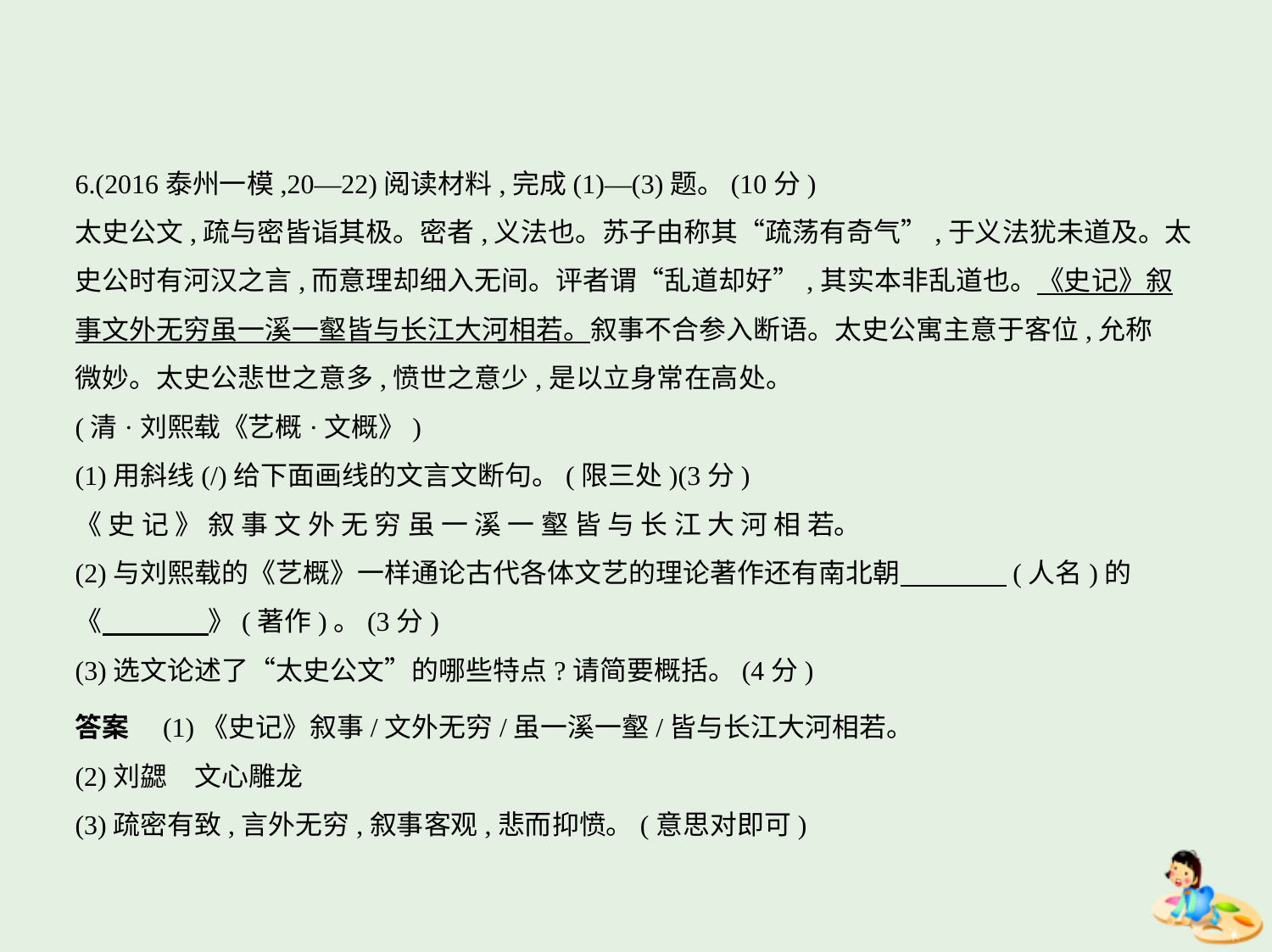

6.(2016泰州一模,20—22)阅读材料,完成(1)—(3)题。(10分)
太史公文,疏与密皆诣其极。密者,义法也。苏子由称其“疏荡有奇气”,于义法犹未道及。太
史公时有河汉之言,而意理却细入无间。评者谓“乱道却好”,其实本非乱道也。《史记》叙
事文外无穷虽一溪一壑皆与长江大河相若。叙事不合参入断语。太史公寓主意于客位,允称
微妙。太史公悲世之意多,愤世之意少,是以立身常在高处。
(清·刘熙载《艺概·文概》)
(1)用斜线(/)给下面画线的文言文断句。(限三处)(3分)
《 史 记 》 叙 事 文 外 无 穷 虽 一 溪 一 壑 皆 与 长 江 大 河 相 若。
(2)与刘熙载的《艺概》一样通论古代各体文艺的理论著作还有南北朝　　　    (人名)的
《　　　    》(著作)。(3分)
(3)选文论述了“太史公文”的哪些特点?请简要概括。(4分)
答案　(1)《史记》叙事/文外无穷/虽一溪一壑/皆与长江大河相若。
(2)刘勰　文心雕龙
(3)疏密有致,言外无穷,叙事客观,悲而抑愤。(意思对即可)